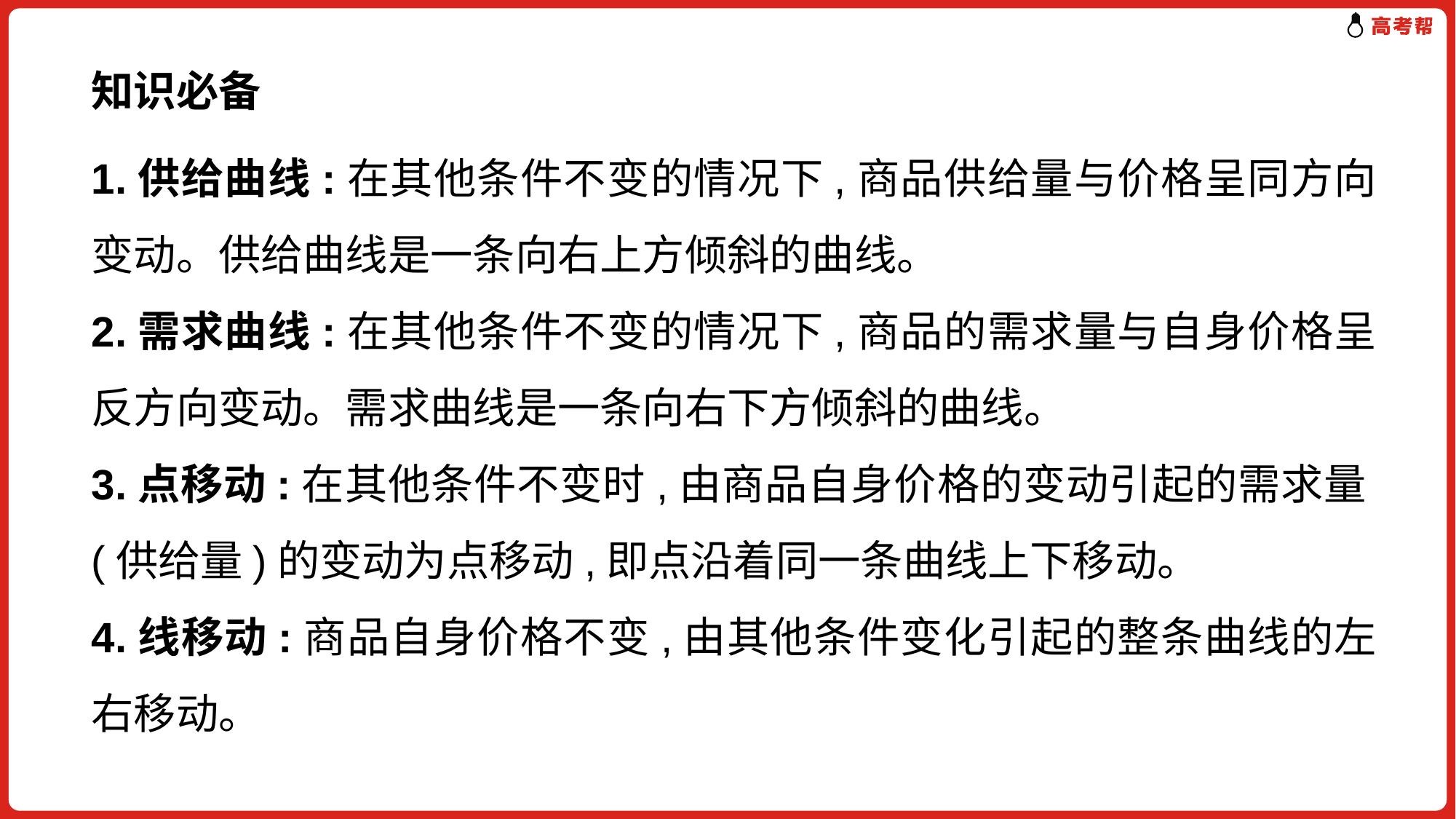

知识必备
1.供给曲线:在其他条件不变的情况下,商品供给量与价格呈同方向变动。供给曲线是一条向右上方倾斜的曲线。
2.需求曲线:在其他条件不变的情况下,商品的需求量与自身价格呈反方向变动。需求曲线是一条向右下方倾斜的曲线。
3.点移动:在其他条件不变时,由商品自身价格的变动引起的需求量(供给量)的变动为点移动,即点沿着同一条曲线上下移动。
4.线移动:商品自身价格不变,由其他条件变化引起的整条曲线的左右移动。